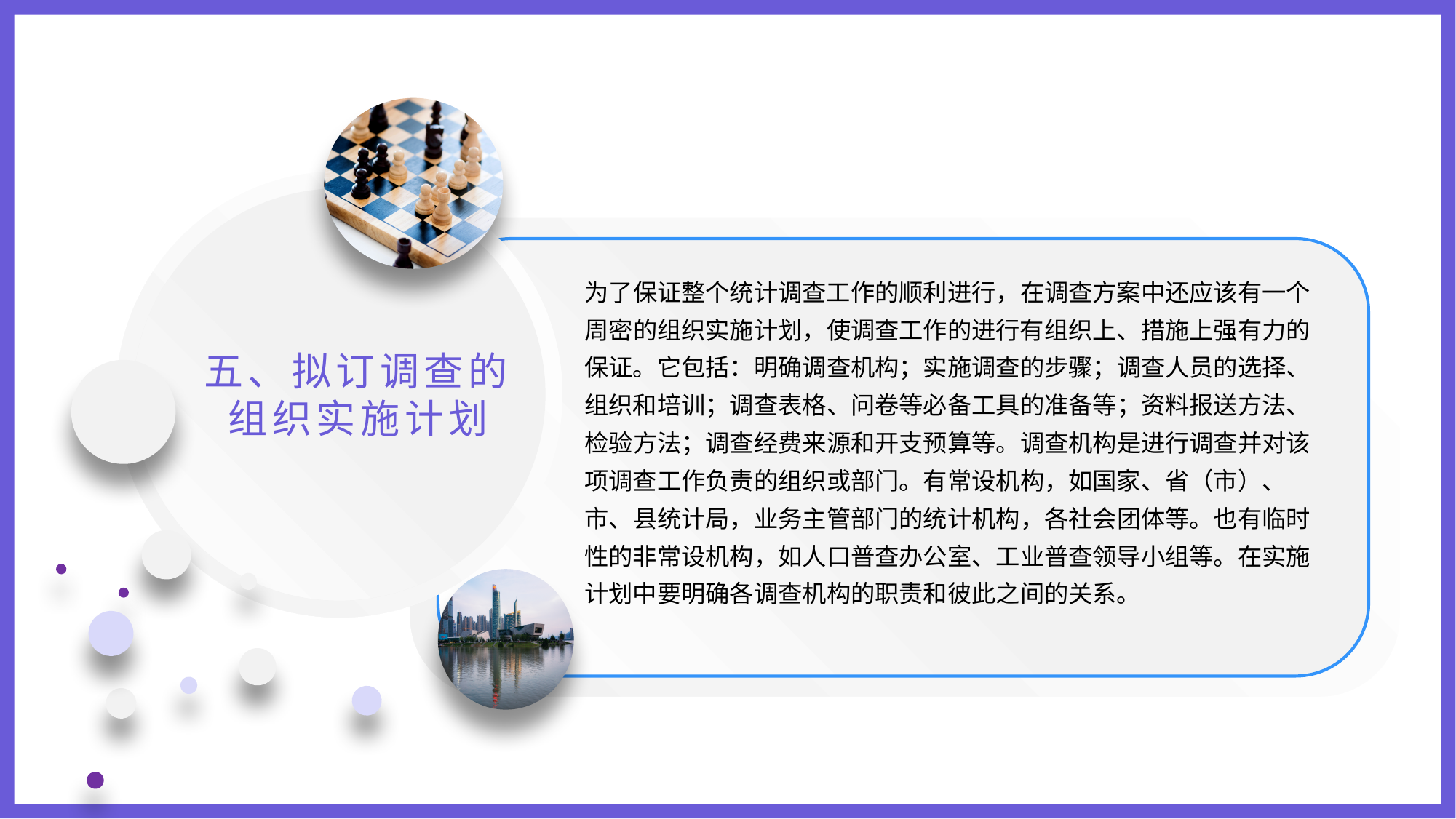

为了保证整个统计调查工作的顺利进行，在调查方案中还应该有一个周密的组织实施计划，使调查工作的进行有组织上、措施上强有力的保证。它包括：明确调查机构；实施调查的步骤；调查人员的选择、组织和培训；调查表格、问卷等必备工具的准备等；资料报送方法、检验方法；调查经费来源和开支预算等。调查机构是进行调查并对该项调查工作负责的组织或部门。有常设机构，如国家、省（市）、市、县统计局，业务主管部门的统计机构，各社会团体等。也有临时性的非常设机构，如人口普查办公室、工业普查领导小组等。在实施计划中要明确各调查机构的职责和彼此之间的关系。
五、拟订调查的组织实施计划